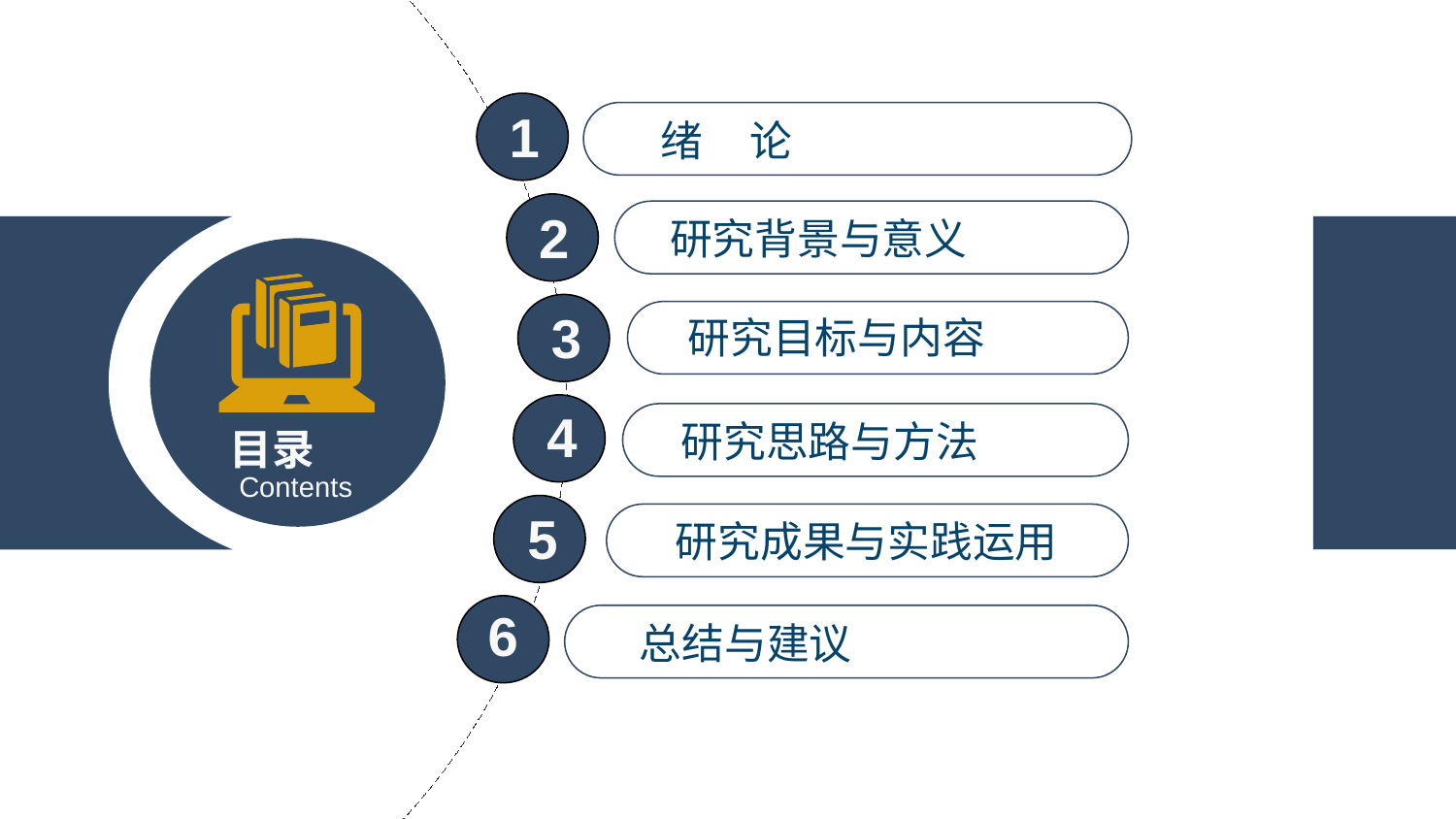

1

绪     论

2

研究背景与意义

3

研究目标与内容

4

研究思路与方法
目录
Contents

5

研究成果与实践运用
6

总结与建议